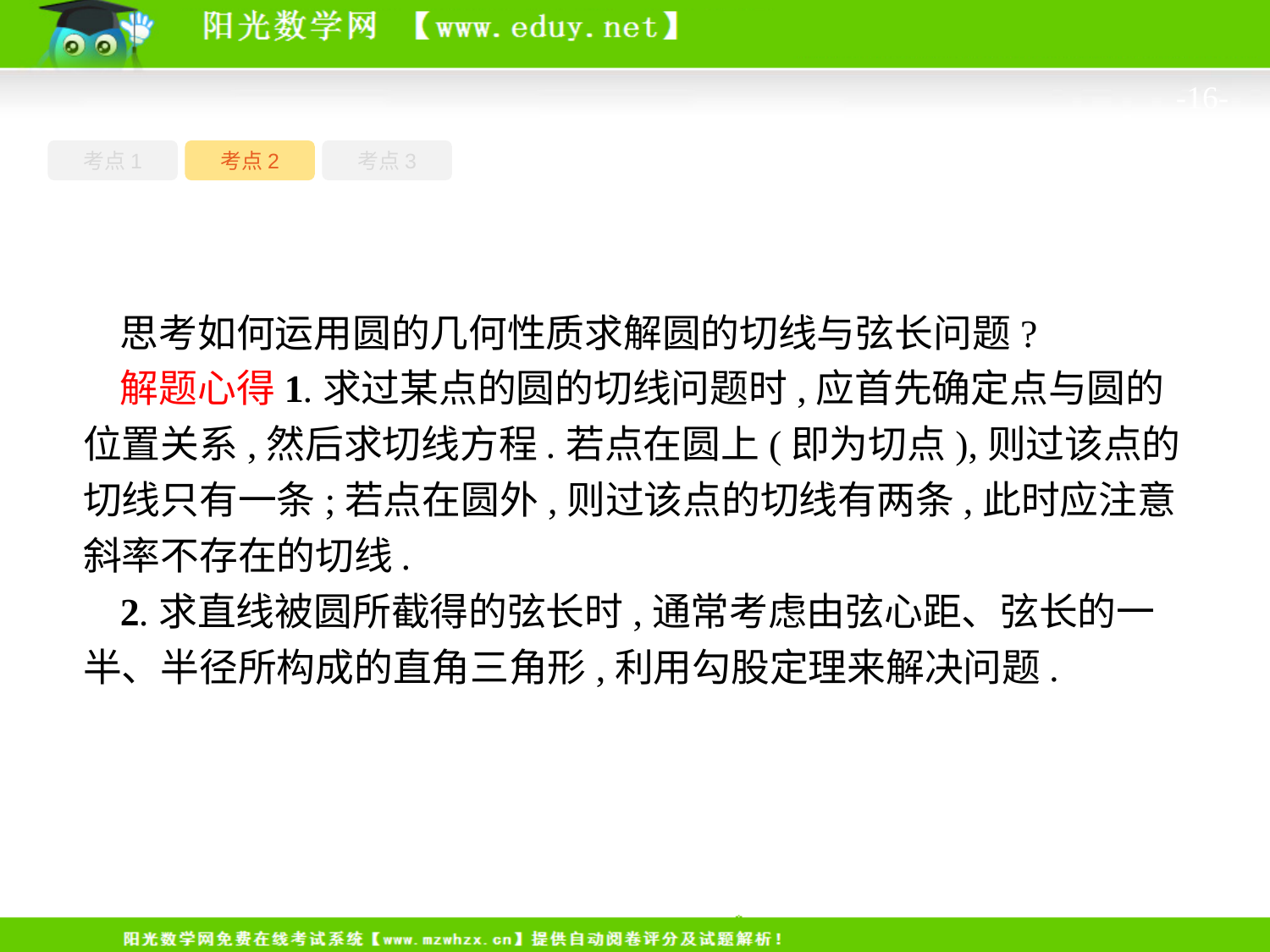

-16-
考点1
考点3
考点2
思考如何运用圆的几何性质求解圆的切线与弦长问题?
解题心得1.求过某点的圆的切线问题时,应首先确定点与圆的位置关系,然后求切线方程.若点在圆上(即为切点),则过该点的切线只有一条;若点在圆外,则过该点的切线有两条,此时应注意斜率不存在的切线.
2.求直线被圆所截得的弦长时,通常考虑由弦心距、弦长的一半、半径所构成的直角三角形,利用勾股定理来解决问题.